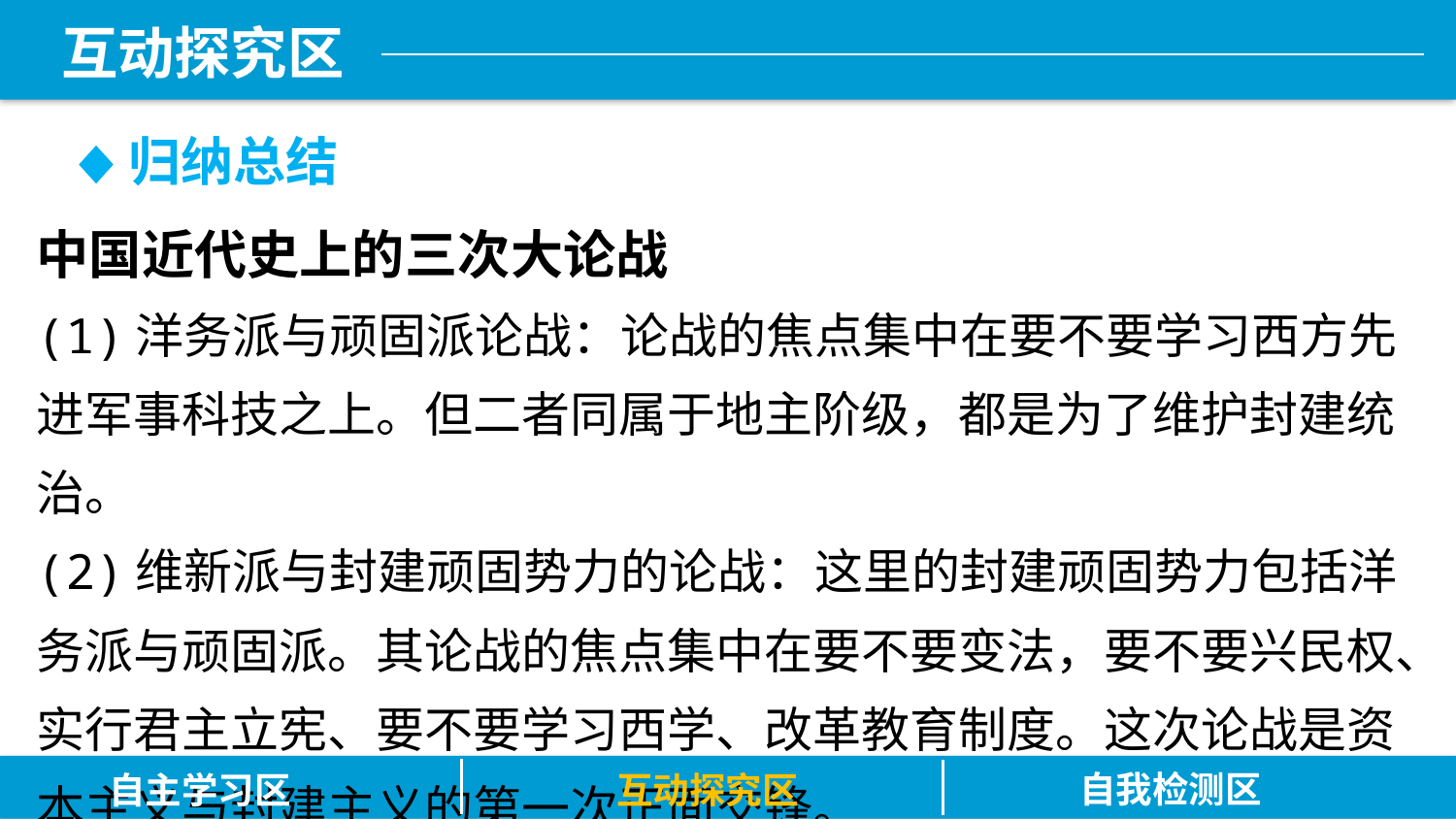

归纳总结

中国近代史上的三次大论战
(1)洋务派与顽固派论战：论战的焦点集中在要不要学习西方先进军事科技之上。但二者同属于地主阶级，都是为了维护封建统治。
(2)维新派与封建顽固势力的论战：这里的封建顽固势力包括洋务派与顽固派。其论战的焦点集中在要不要变法，要不要兴民权、实行君主立宪、要不要学习西学、改革教育制度。这次论战是资本主义与封建主义的第一次正面交锋。
自我检测区
自主学习区
互动探究区